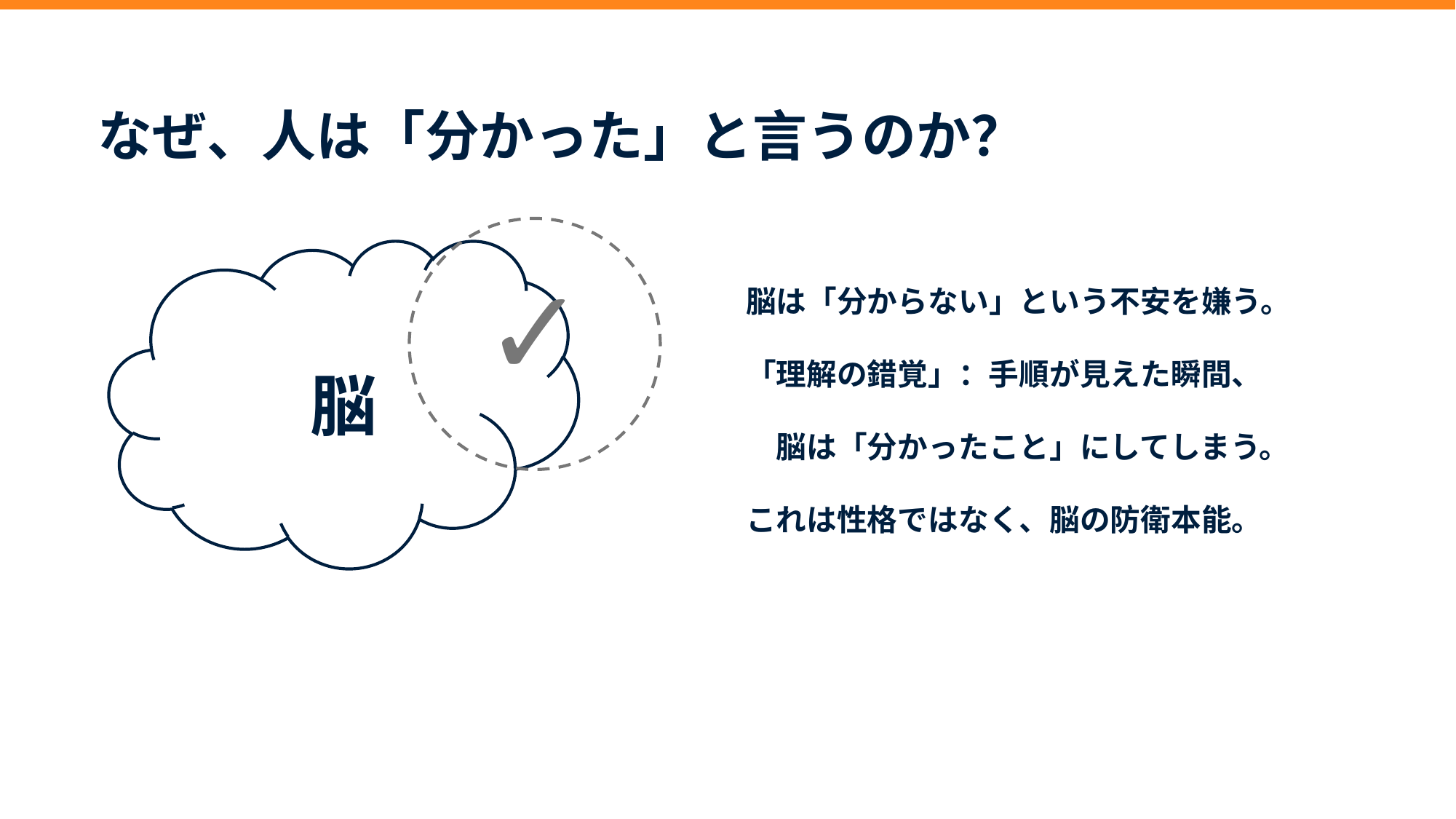

なぜ、人は「分かった」と言うのか？

✓

脳
脳は「分からない」という不安を嫌う。
「理解の錯覚」：手順が見えた瞬間、
　脳は「分かったこと」にしてしまう。
これは性格ではなく、脳の防衛本能。